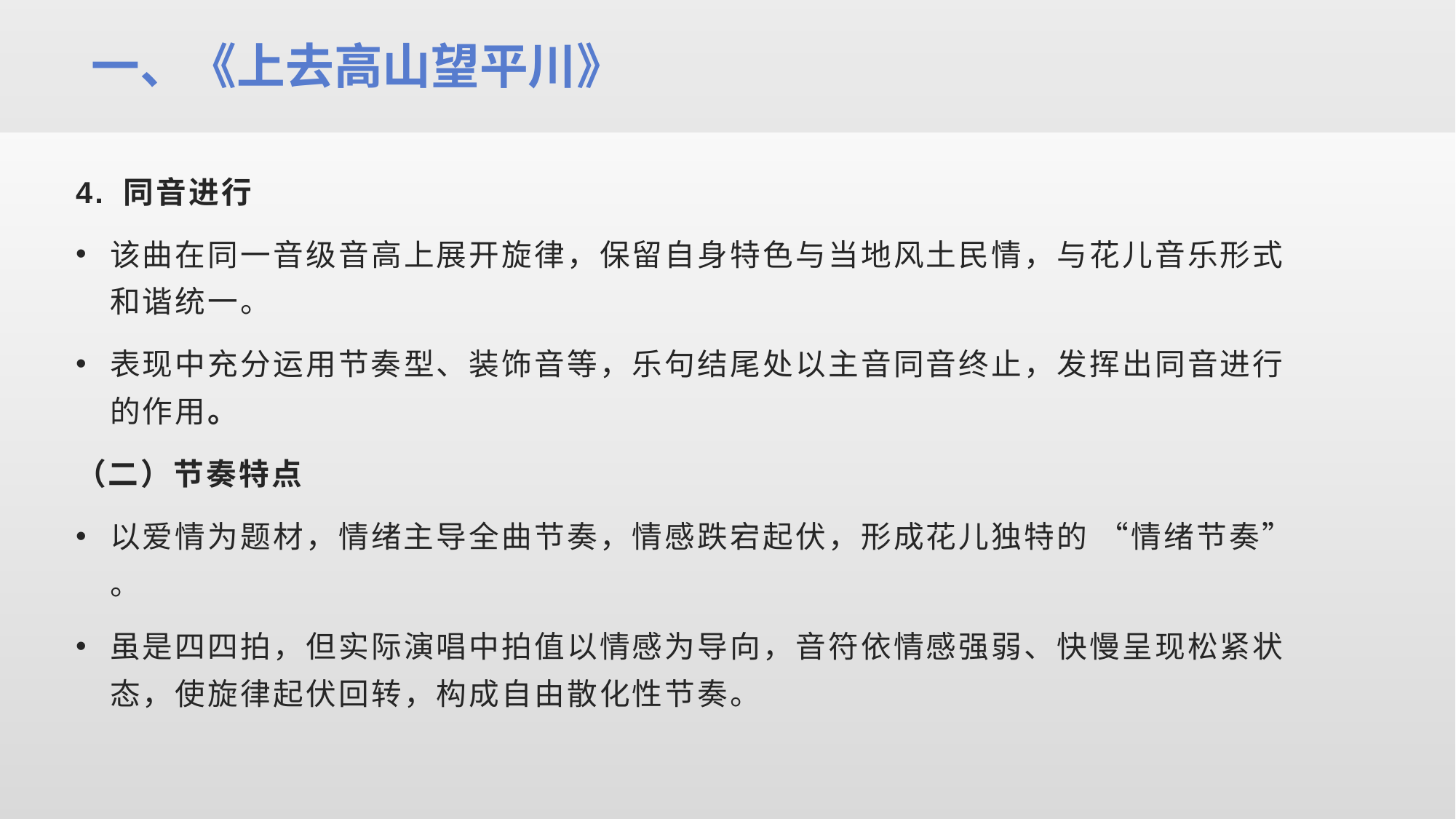

一、《上去高山望平川》
4. 同音进行
该曲在同一音级音高上展开旋律，保留自身特色与当地风土民情，与花儿音乐形式和谐统一。
表现中充分运用节奏型、装饰音等，乐句结尾处以主音同音终止，发挥出同音进行的作用。
（二）节奏特点
以爱情为题材，情绪主导全曲节奏，情感跌宕起伏，形成花儿独特的 “情绪节奏” 。​
虽是四四拍，但实际演唱中拍值以情感为导向，音符依情感强弱、快慢呈现松紧状态，使旋律起伏回转，构成自由散化性节奏。